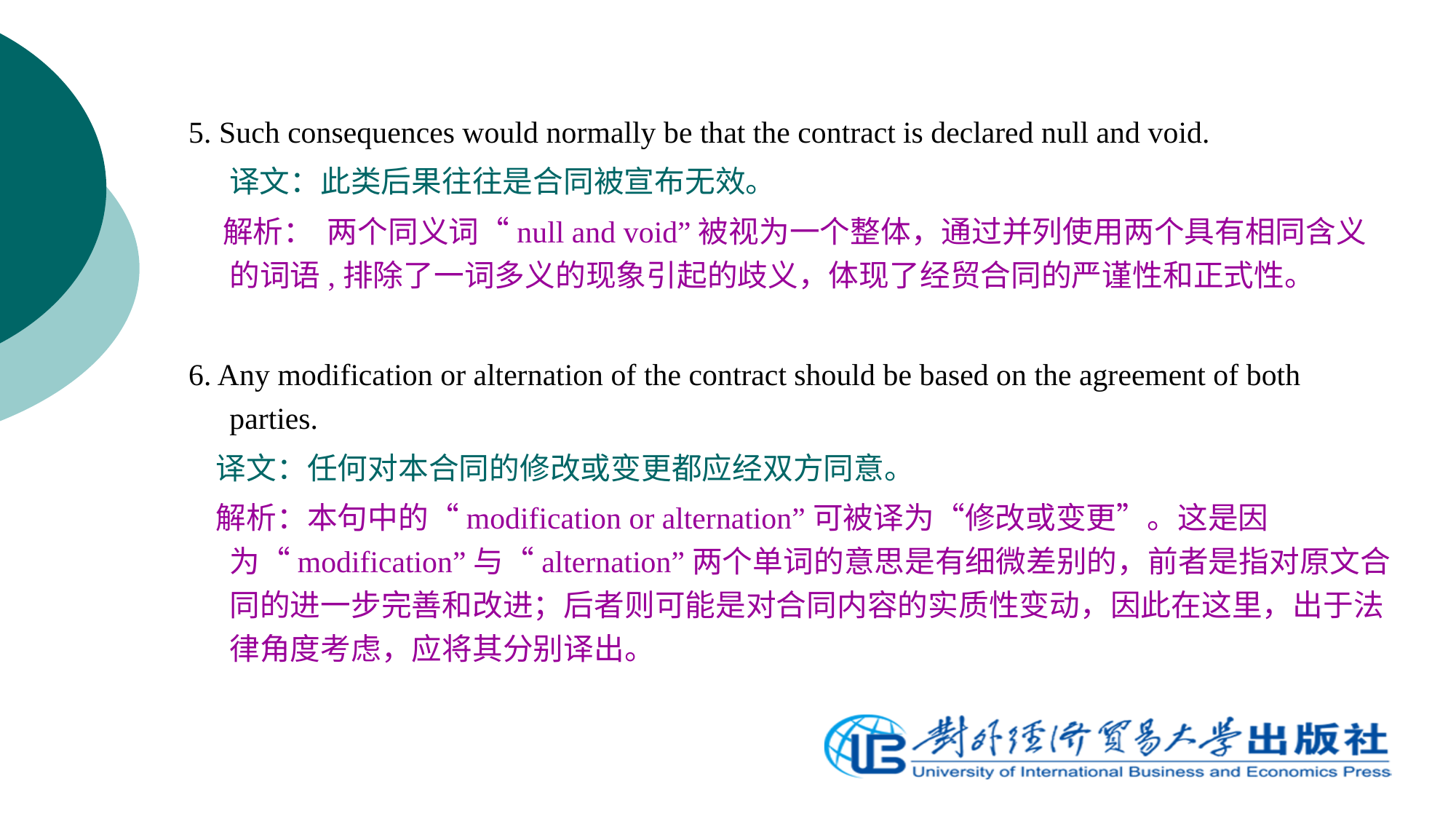

5. Such consequences would normally be that the contract is declared null and void.
     译文：此类后果往往是合同被宣布无效。
    解析：  两个同义词“null and void”被视为一个整体，通过并列使用两个具有相同含义的词语,排除了一词多义的现象引起的歧义，体现了经贸合同的严谨性和正式性。

6. Any modification or alternation of the contract should be based on the agreement of both parties.
   译文：任何对本合同的修改或变更都应经双方同意。
   解析：本句中的“modification or alternation”可被译为“修改或变更”。这是因为“modification”与“alternation”两个单词的意思是有细微差别的，前者是指对原文合同的进一步完善和改进；后者则可能是对合同内容的实质性变动，因此在这里，出于法律角度考虑，应将其分别译出。